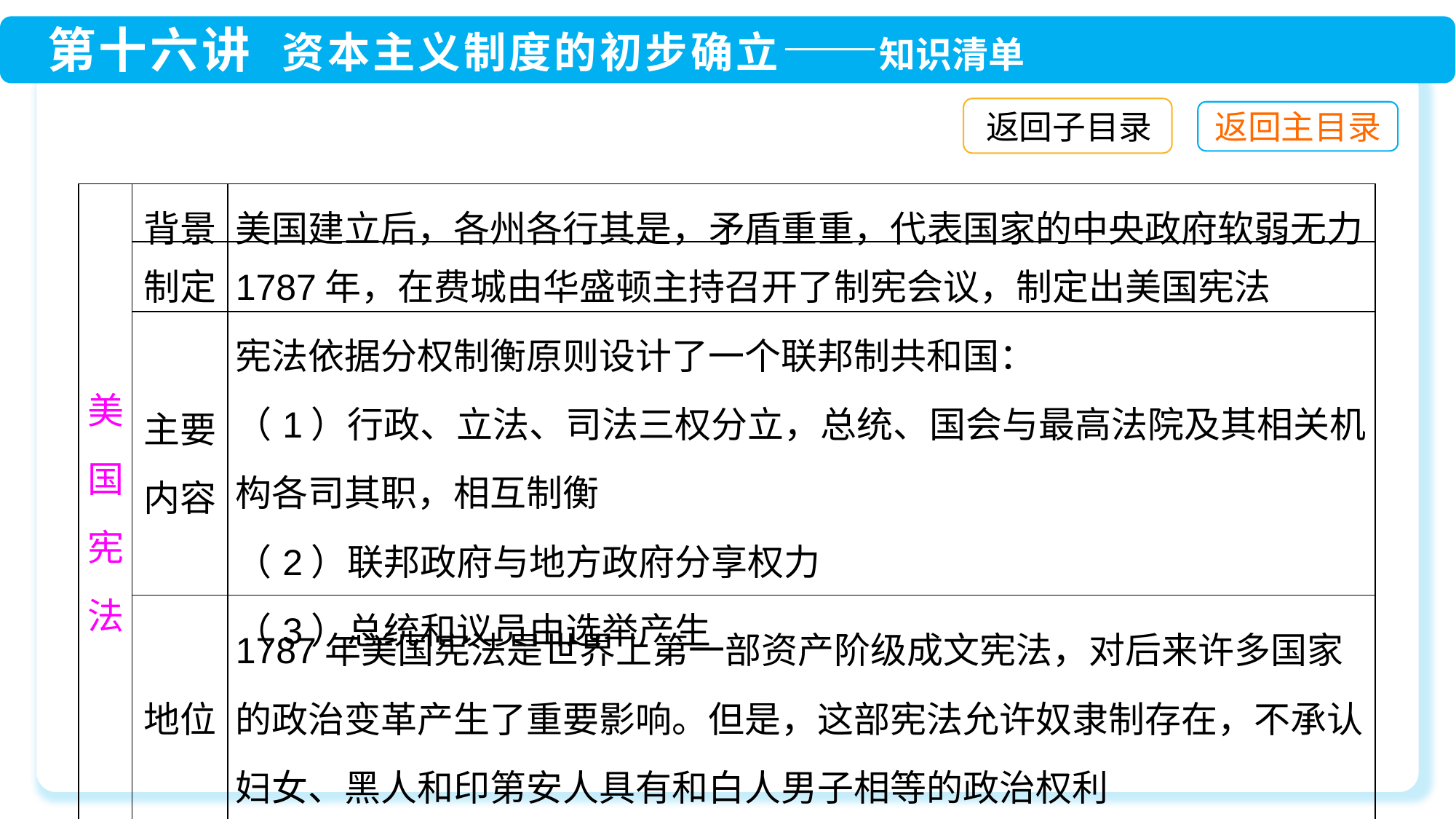

返回子目录
| 美国宪法 | 背景 | 美国建立后，各州各行其是，矛盾重重，代表国家的中央政府软弱无力 |
| --- | --- | --- |
|  | 制定 | 1787年，在费城由华盛顿主持召开了制宪会议，制定出美国宪法 |
|  | 主要内容 | 宪法依据分权制衡原则设计了一个联邦制共和国： （1）行政、立法、司法三权分立，总统、国会与最高法院及其相关机构各司其职，相互制衡 （2）联邦政府与地方政府分享权力 （3）总统和议员由选举产生 |
|  | 地位 | 1787年美国宪法是世界上第一部资产阶级成文宪法，对后来许多国家的政治变革产生了重要影响。但是，这部宪法允许奴隶制存在，不承认妇女、黑人和印第安人具有和白人男子相等的政治权利 |